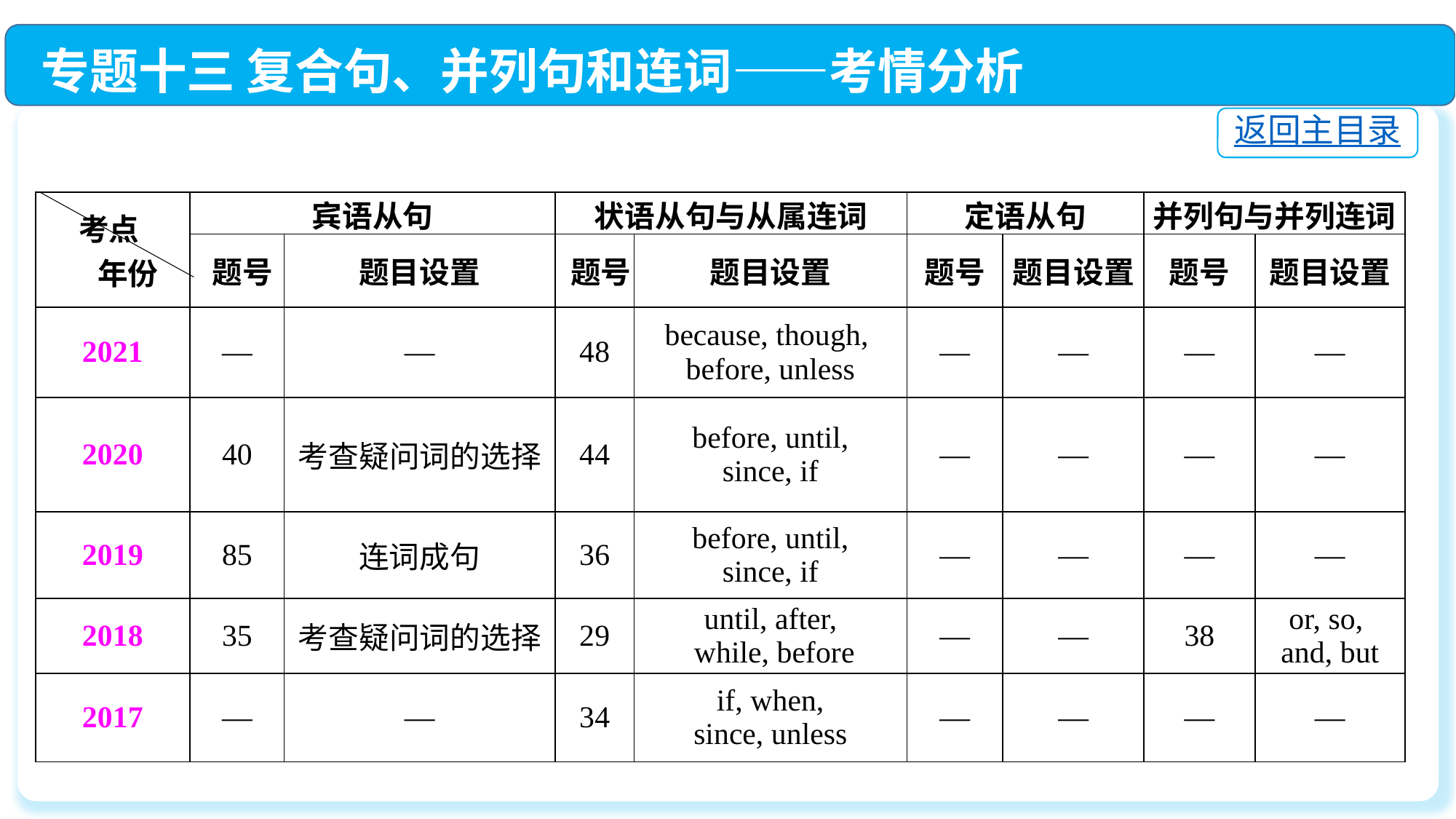

专题十三 复合句、并列句和连词——考情分析

返回主目录
| 考点 年份 | 宾语从句 |  | 状语从句与从属连词 |  | 定语从句 |  | 并列句与并列连词 |  |
| --- | --- | --- | --- | --- | --- | --- | --- | --- |
|  | 题号 | 题目设置 | 题号 | 题目设置 | 题号 | 题目设置 | 题号 | 题目设置 |
| 2021 | — | — | 48 | because, though, before, unless | — | — | — | — |
| 2020 | 40 | 考查疑问词的选择 | 44 | before, until, since, if | — | — | — | — |
| 2019 | 85 | 连词成句 | 36 | before, until, since, if | — | — | — | — |
| 2018 | 35 | 考查疑问词的选择 | 29 | until, after, while, before | — | — | 38 | or, so, and, but |
| 2017 | — | — | 34 | if, when, since, unless | — | — | — | — |